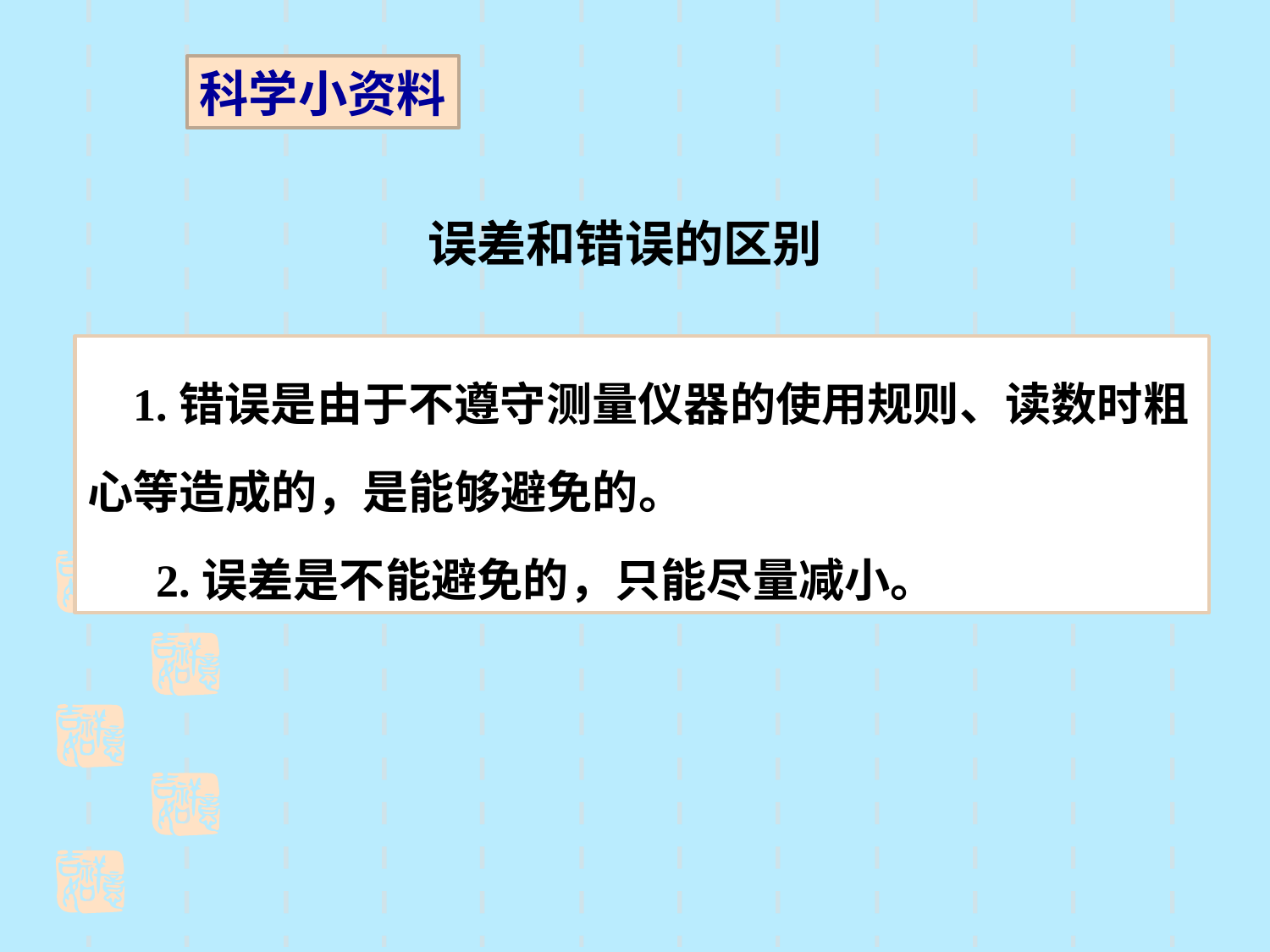

科学小资料
误差和错误的区别
    1.错误是由于不遵守测量仪器的使用规则、读数时粗心等造成的，是能够避免的。
      2.误差是不能避免的，只能尽量减小。